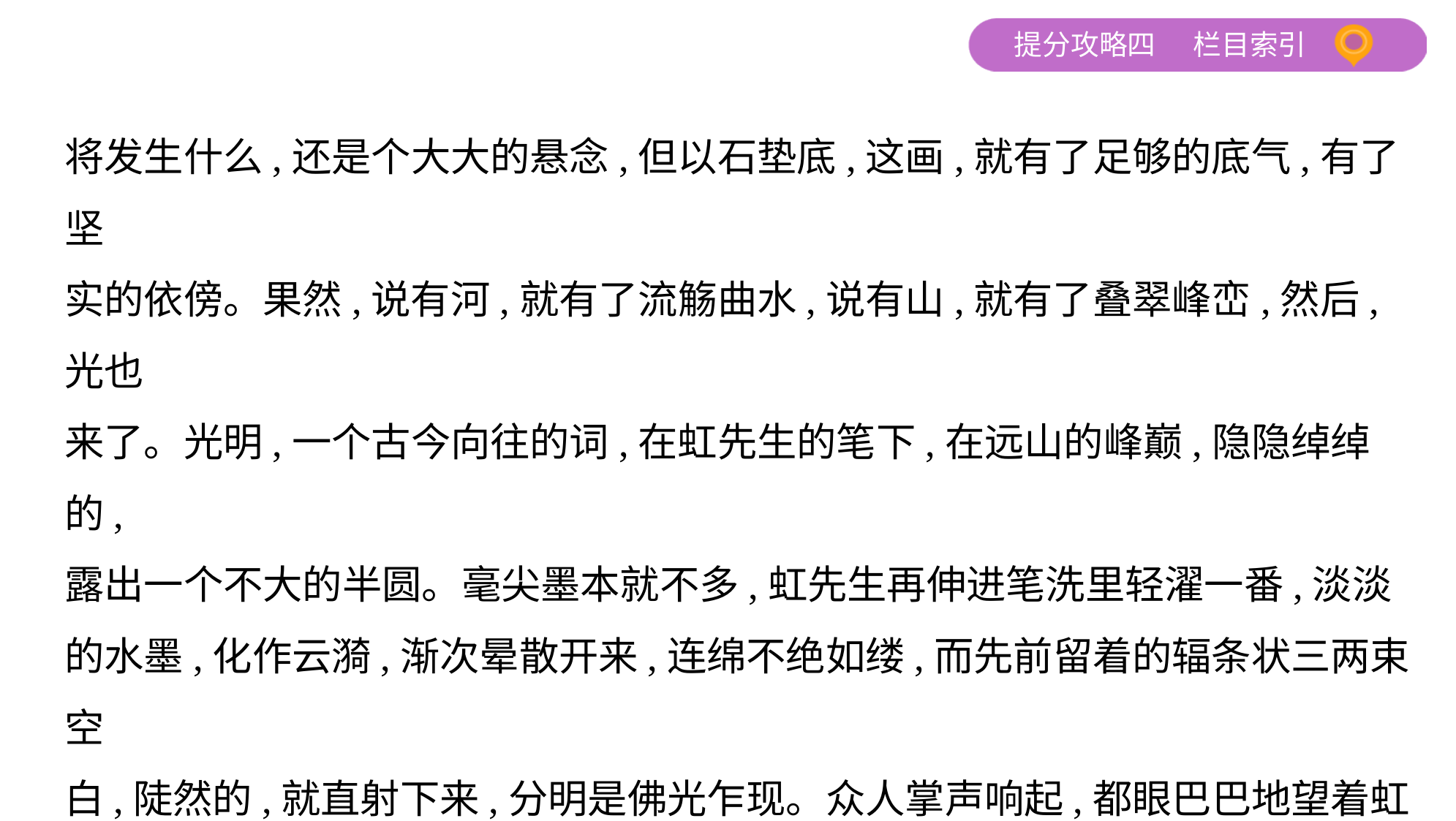

将发生什么,还是个大大的悬念,但以石垫底,这画,就有了足够的底气,有了坚
实的依傍。果然,说有河,就有了流觞曲水,说有山,就有了叠翠峰峦,然后,光也
来了。光明,一个古今向往的词,在虹先生的笔下,在远山的峰巅,隐隐绰绰的,
露出一个不大的半圆。毫尖墨本就不多,虹先生再伸进笔洗里轻濯一番,淡淡
的水墨,化作云漪,渐次晕散开来,连绵不绝如缕,而先前留着的辐条状三两束空
白,陡然的,就直射下来,分明是佛光乍现。众人掌声响起,都眼巴巴地望着虹先
生,盼着他继续演绎眼前的天地塑造。虹先生沉默不语,双眉微锁,几乎一寸寸
地在画上扫描,检验作品的姿态,真如古板顶真的会计,熟悉他的人都在等待那
一句“舒服了”。